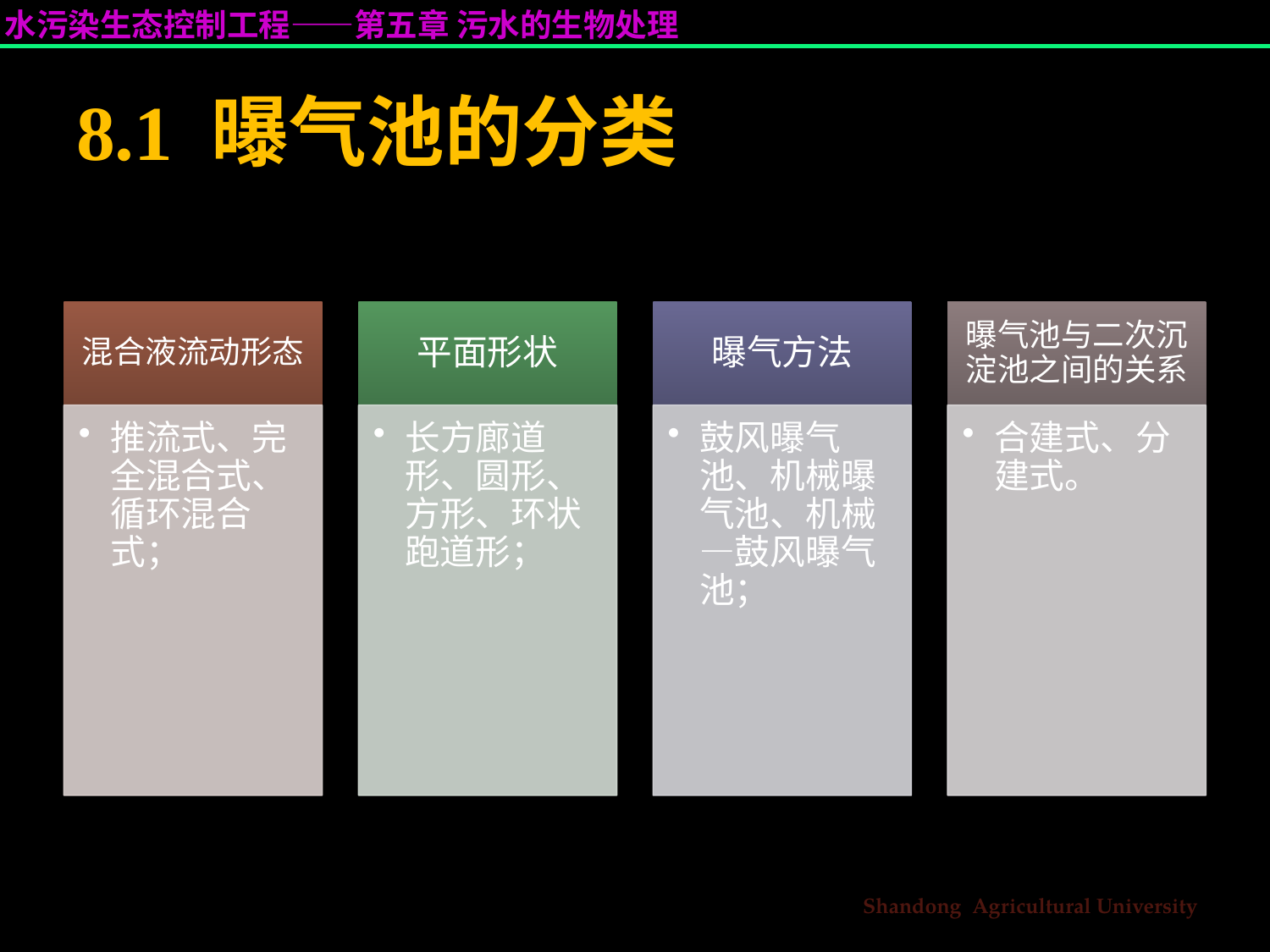

# 8.1 曝气池的分类
混合液流动形态
推流式、完全混合式、循环混合式；
平面形状
长方廊道形、圆形、方形、环状跑道形；
曝气方法
鼓风曝气池、机械曝气池、机械—鼓风曝气池；
曝气池与二次沉淀池之间的关系
合建式、分建式。